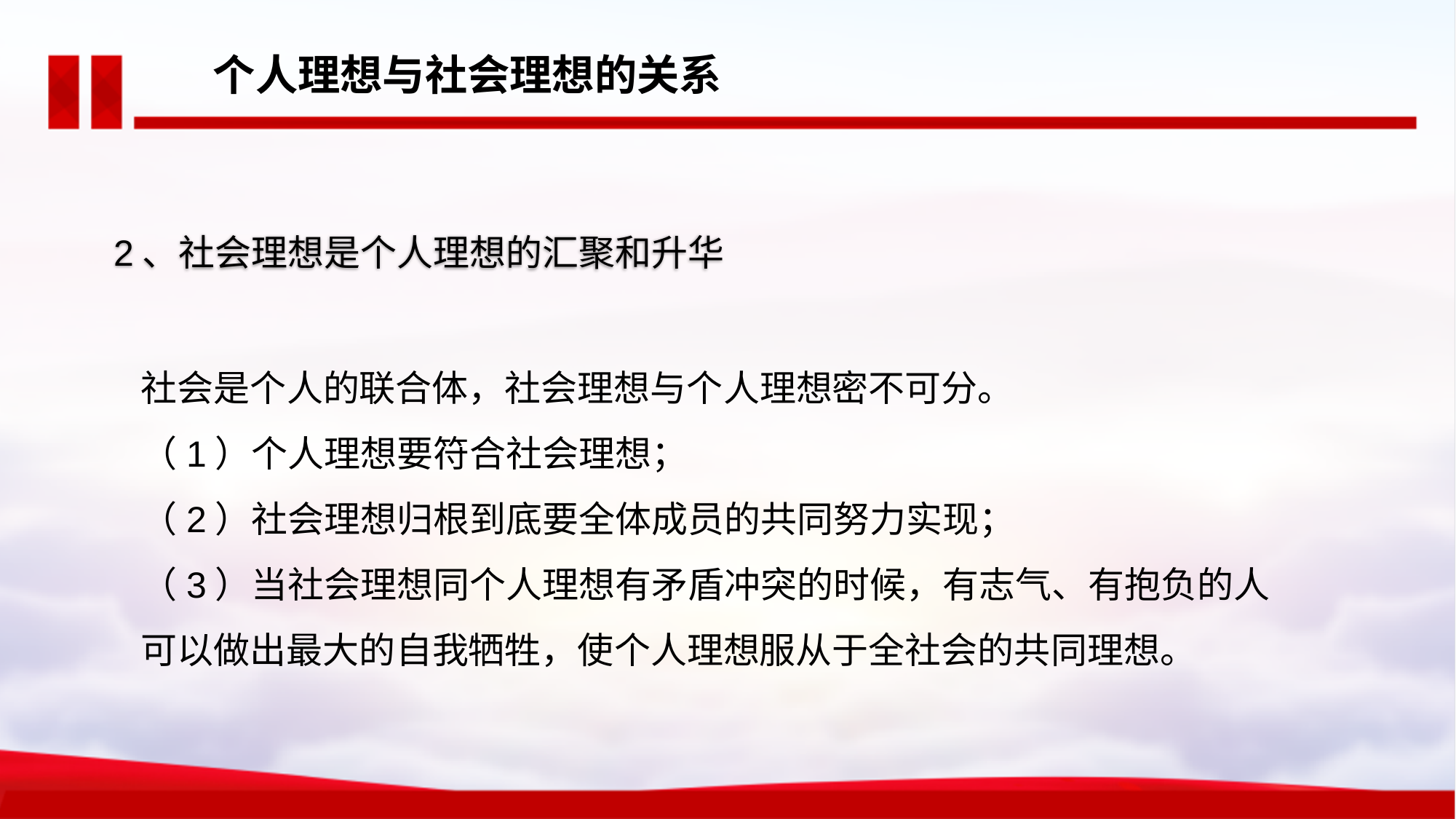

个人理想与社会理想的关系
2、社会理想是个人理想的汇聚和升华
社会是个人的联合体，社会理想与个人理想密不可分。
（1）个人理想要符合社会理想；
（2）社会理想归根到底要全体成员的共同努力实现；
（3）当社会理想同个人理想有矛盾冲突的时候，有志气、有抱负的人可以做出最大的自我牺牲，使个人理想服从于全社会的共同理想。